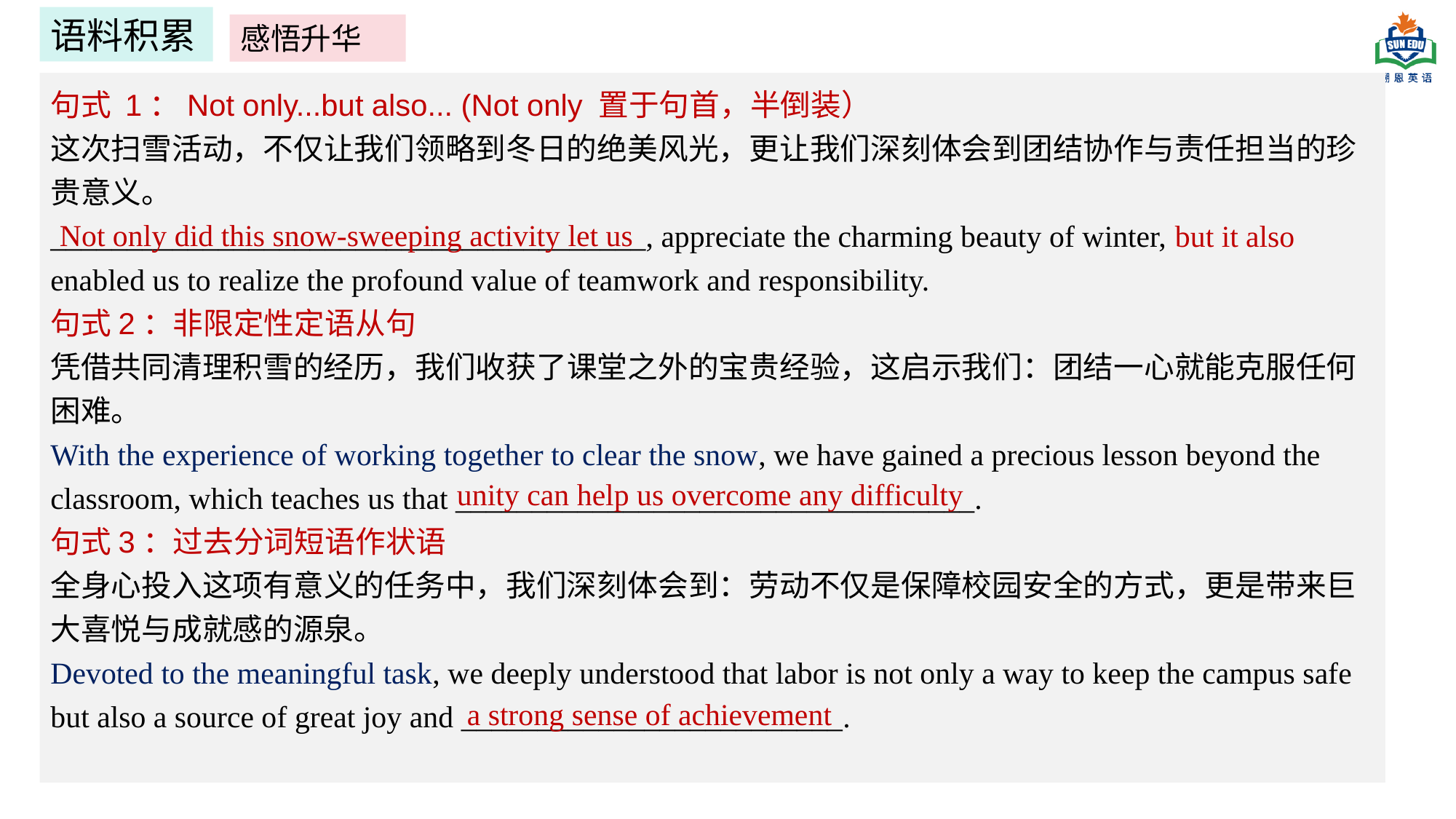

语料积累
感悟升华
句式 1：Not only...but also... (Not only 置于句首，半倒装）
这次扫雪活动，不仅让我们领略到冬日的绝美风光，更让我们深刻体会到团结协作与责任担当的珍贵意义。
_______________________________________, appreciate the charming beauty of winter, but it also enabled us to realize the profound value of teamwork and responsibility.
句式2：非限定性定语从句
凭借共同清理积雪的经历，我们收获了课堂之外的宝贵经验，这启示我们：团结一心就能克服任何困难。
With the experience of working together to clear the snow, we have gained a precious lesson beyond the classroom, which teaches us that __________________________________.
句式3：过去分词短语作状语
全身心投入这项有意义的任务中，我们深刻体会到：劳动不仅是保障校园安全的方式，更是带来巨大喜悦与成就感的源泉。
Devoted to the meaningful task, we deeply understood that labor is not only a way to keep the campus safe but also a source of great joy and _________________________.

Not only did this snow-sweeping activity let us
unity can help us overcome any difficulty
a strong sense of achievement